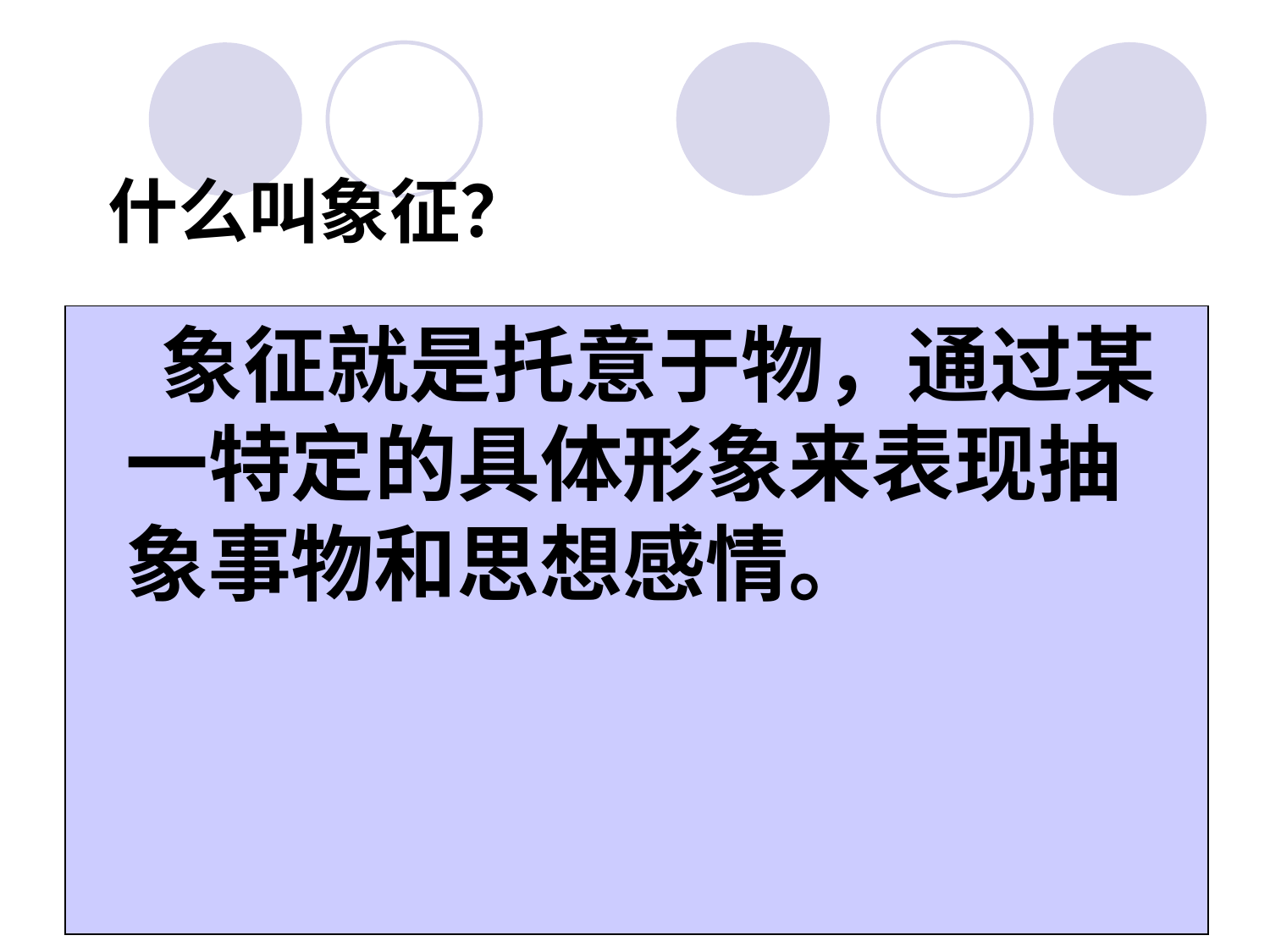

什么叫象征？
象征就是托意于物，通过某一特定的具体形象来表现抽象事物和思想感情。